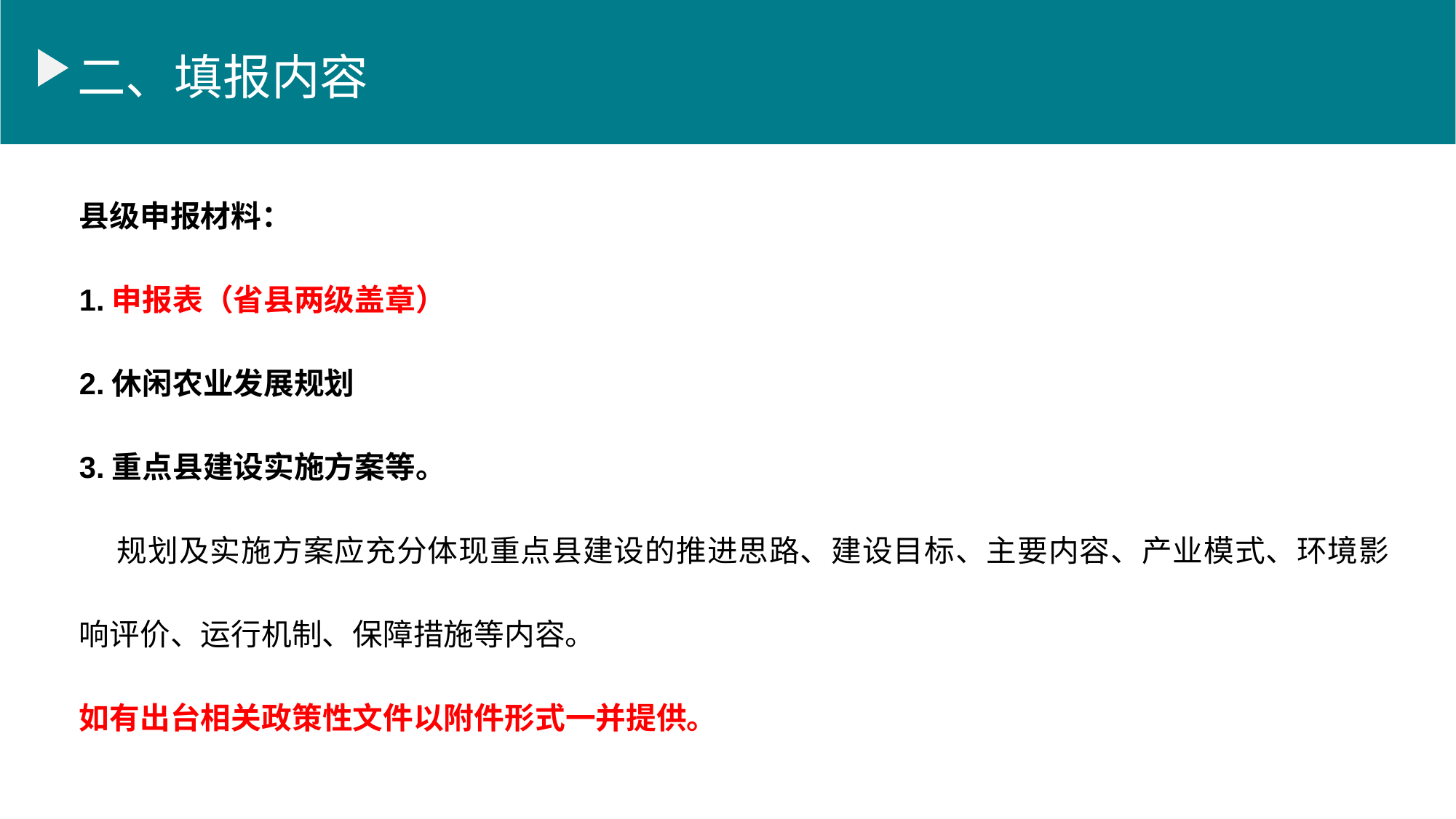

二、填报内容

县级申报材料：
1.申报表（省县两级盖章）
2.休闲农业发展规划
3.重点县建设实施方案等。
    规划及实施方案应充分体现重点县建设的推进思路、建设目标、主要内容、产业模式、环境影响评价、运行机制、保障措施等内容。
如有出台相关政策性文件以附件形式一并提供。